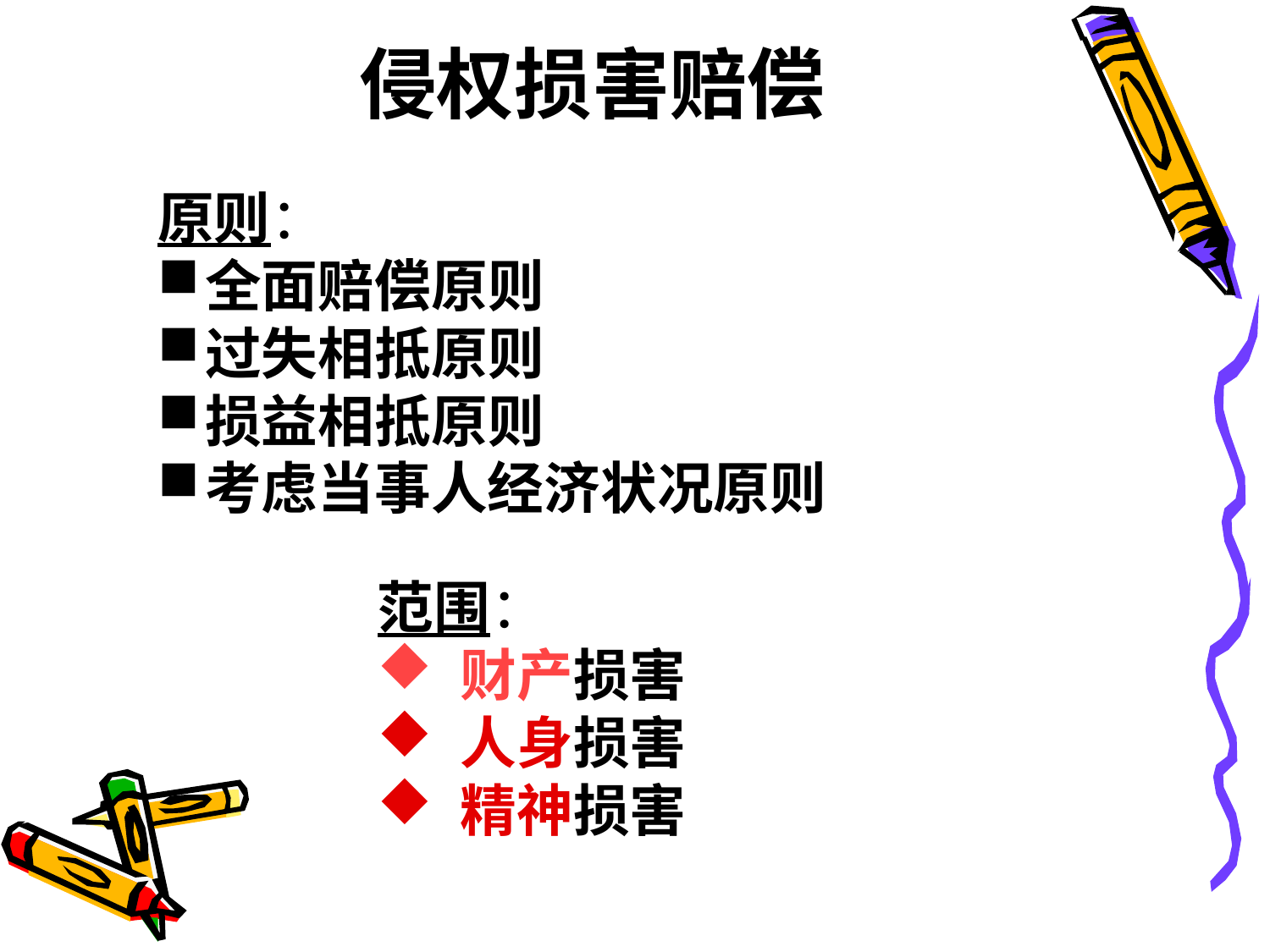

# 侵权损害赔偿
原则：
全面赔偿原则
过失相抵原则
损益相抵原则
考虑当事人经济状况原则
范围：
 财产损害
 人身损害
 精神损害